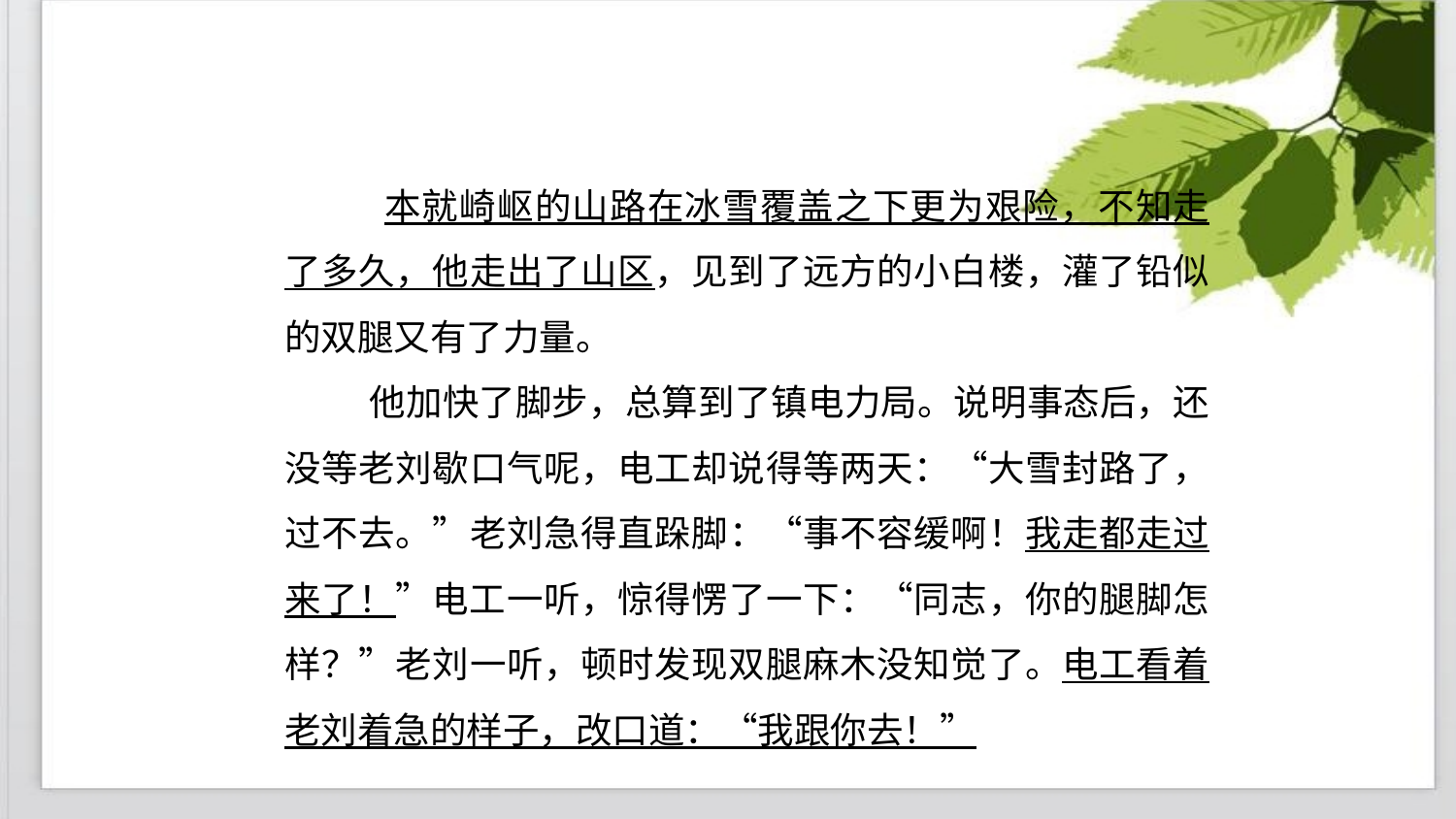

本就崎岖的山路在冰雪覆盖之下更为艰险，不知走了多久，他走出了山区，见到了远方的小白楼，灌了铅似的双腿又有了力量。
    他加快了脚步，总算到了镇电力局。说明事态后，还没等老刘歇口气呢，电工却说得等两天：“大雪封路了，过不去。”老刘急得直跺脚：“事不容缓啊！我走都走过来了！”电工一听，惊得愣了一下：“同志，你的腿脚怎样？”老刘一听，顿时发现双腿麻木没知觉了。电工看着老刘着急的样子，改口道：“我跟你去！”